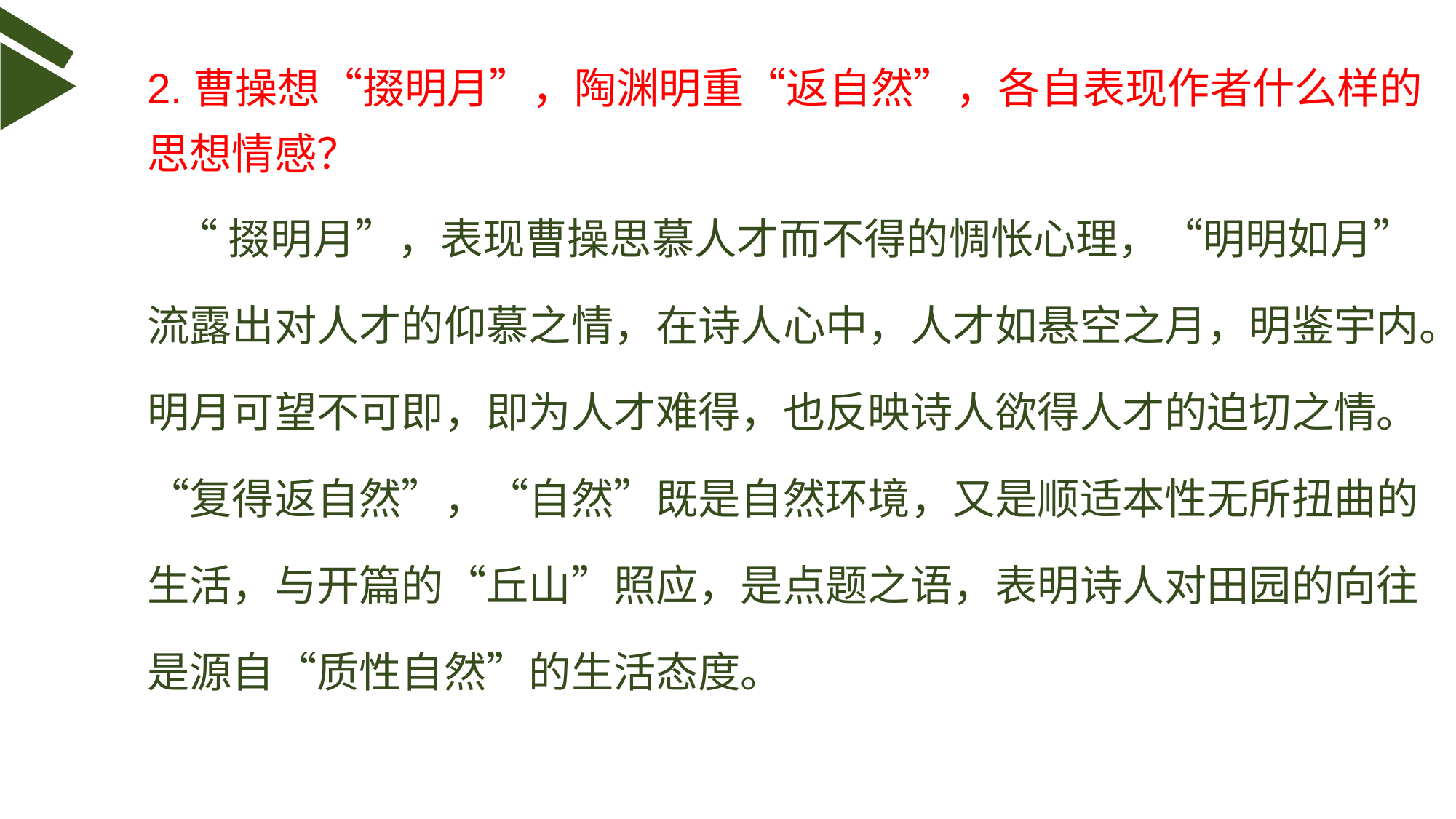

2.曹操想“掇明月”，陶渊明重“返自然”，各自表现作者什么样的思想情感？
   “掇明月”，表现曹操思慕人才而不得的惆怅心理，“明明如月”流露出对人才的仰慕之情，在诗人心中，人才如悬空之月，明鉴宇内。明月可望不可即，即为人才难得，也反映诗人欲得人才的迫切之情。“复得返自然”，“自然”既是自然环境，又是顺适本性无所扭曲的生活，与开篇的“丘山”照应，是点题之语，表明诗人对田园的向往是源自“质性自然”的生活态度。